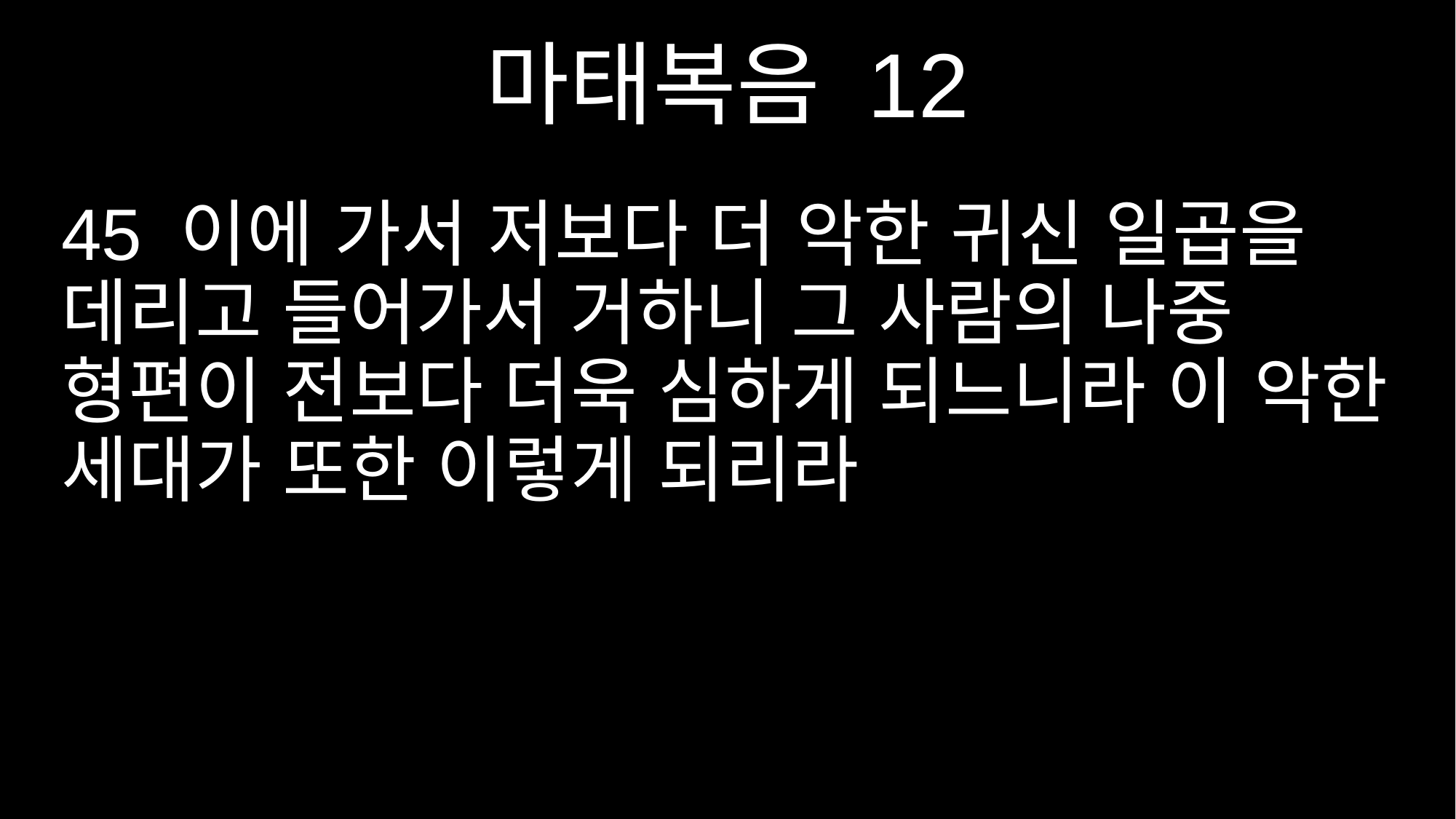

마태복음 12
45 이에 가서 저보다 더 악한 귀신 일곱을 데리고 들어가서 거하니 그 사람의 나중 형편이 전보다 더욱 심하게 되느니라 이 악한 세대가 또한 이렇게 되리라